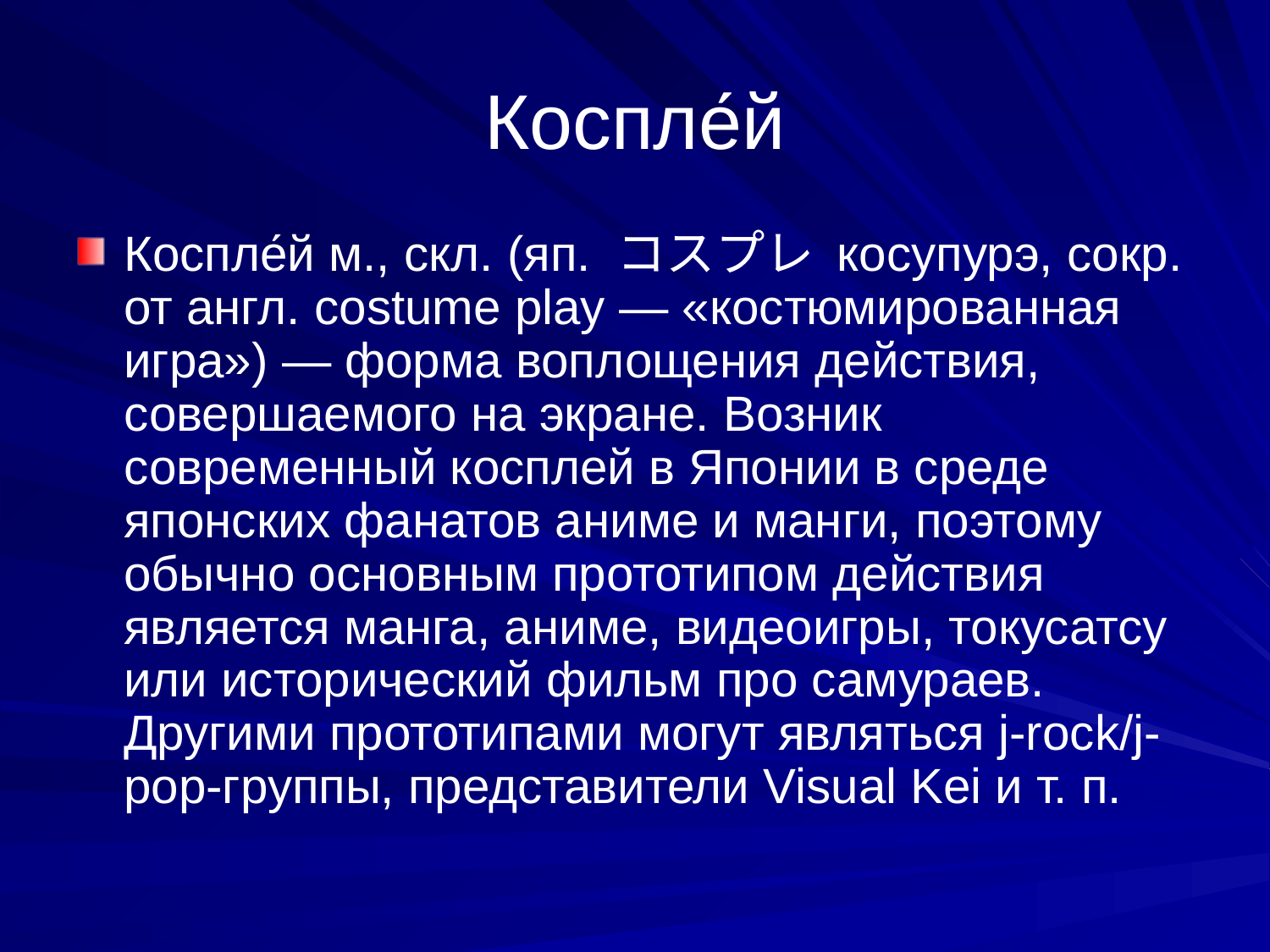

# Коспле́й
Коспле́й м., скл. (яп. コスプレ косупурэ, сокр. от англ. costume play — «костюмированная игра») — форма воплощения действия, совершаемого на экране. Возник современный косплей в Японии в среде японских фанатов аниме и манги, поэтому обычно основным прототипом действия является манга, аниме, видеоигры, токусатсу или исторический фильм про самураев. Другими прототипами могут являться j-rock/j-pop-группы, представители Visual Kei и т. п.